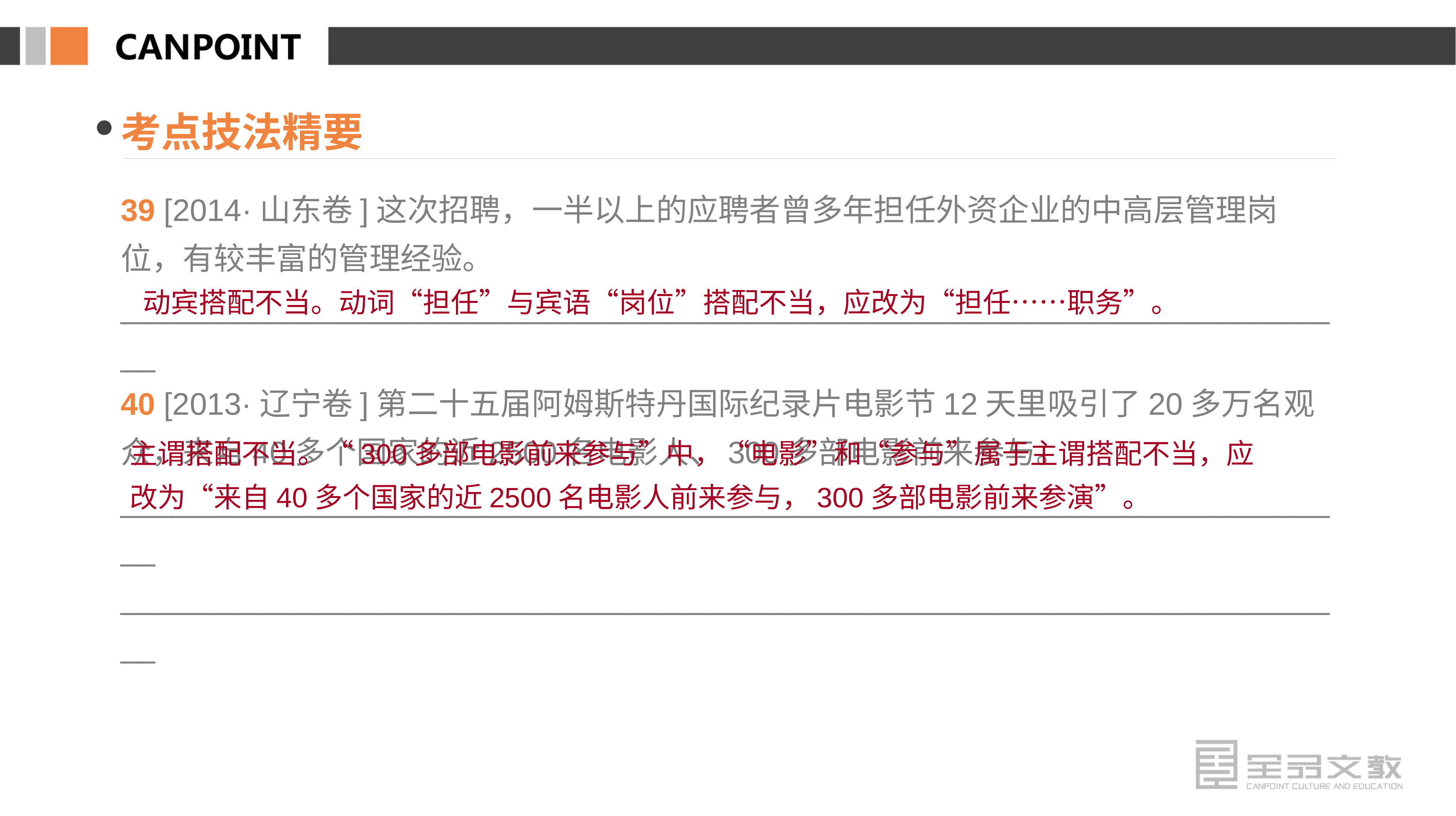

考点技法精要

39 [2014·山东卷]这次招聘，一半以上的应聘者曾多年担任外资企业的中高层管理岗位，有较丰富的管理经验。
________________________________________________________________________
40 [2013·辽宁卷]第二十五届阿姆斯特丹国际纪录片电影节12天里吸引了20多万名观众，来自40多个国家的近2500名电影人、300多部电影前来参与。
________________________________________________________________________
________________________________________________________________________

 动宾搭配不当。动词“担任”与宾语“岗位”搭配不当，应改为“担任……职务”。
主谓搭配不当。“300多部电影前来参与”中，“电影”和“参与”属于主谓搭配不当，应改为“来自40多个国家的近2500名电影人前来参与，300多部电影前来参演”。